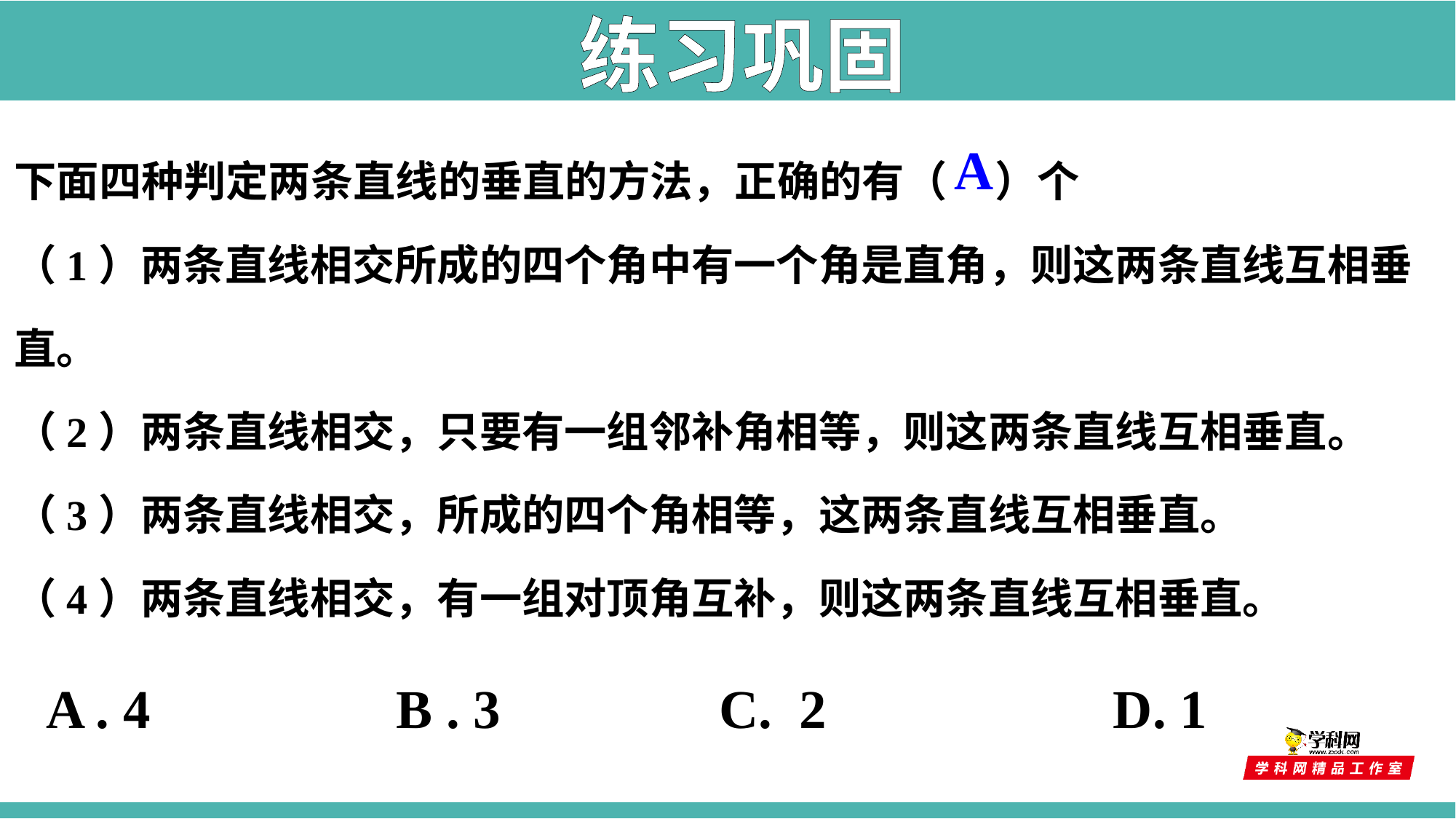

练习巩固
下面四种判定两条直线的垂直的方法，正确的有（     ）个
（1）两条直线相交所成的四个角中有一个角是直角，则这两条直线互相垂直。
（2）两条直线相交，只要有一组邻补角相等，则这两条直线互相垂直。
（3）两条直线相交，所成的四个角相等，这两条直线互相垂直。
（4）两条直线相交，有一组对顶角互补，则这两条直线互相垂直。

   A . 4                  B . 3                C.  2                     D. 1
A